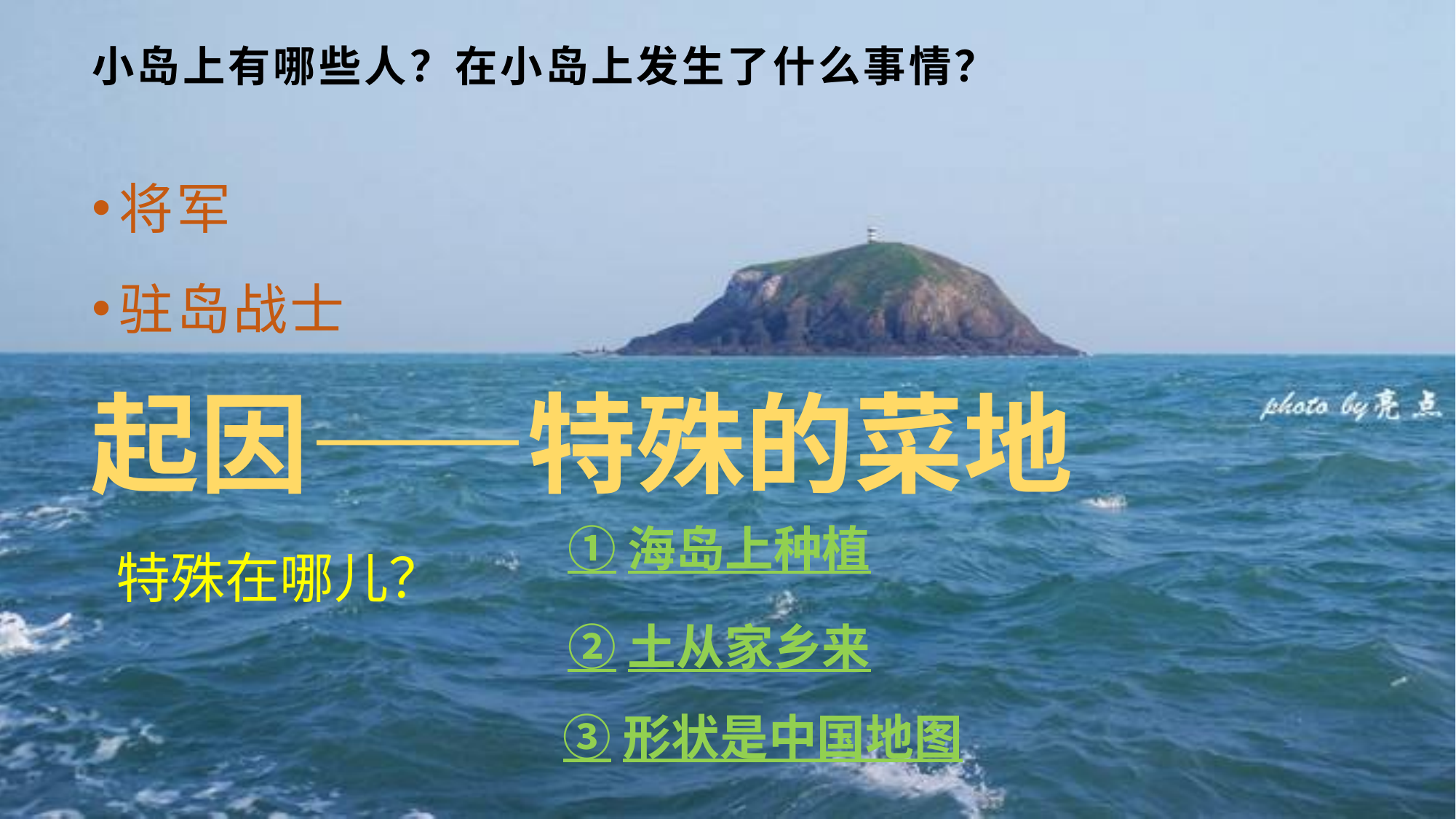

# 小岛上有哪些人？在小岛上发生了什么事情？
将军
驻岛战士
起因——特殊的菜地
①海岛上种植
特殊在哪儿？

②土从家乡来
③形状是中国地图